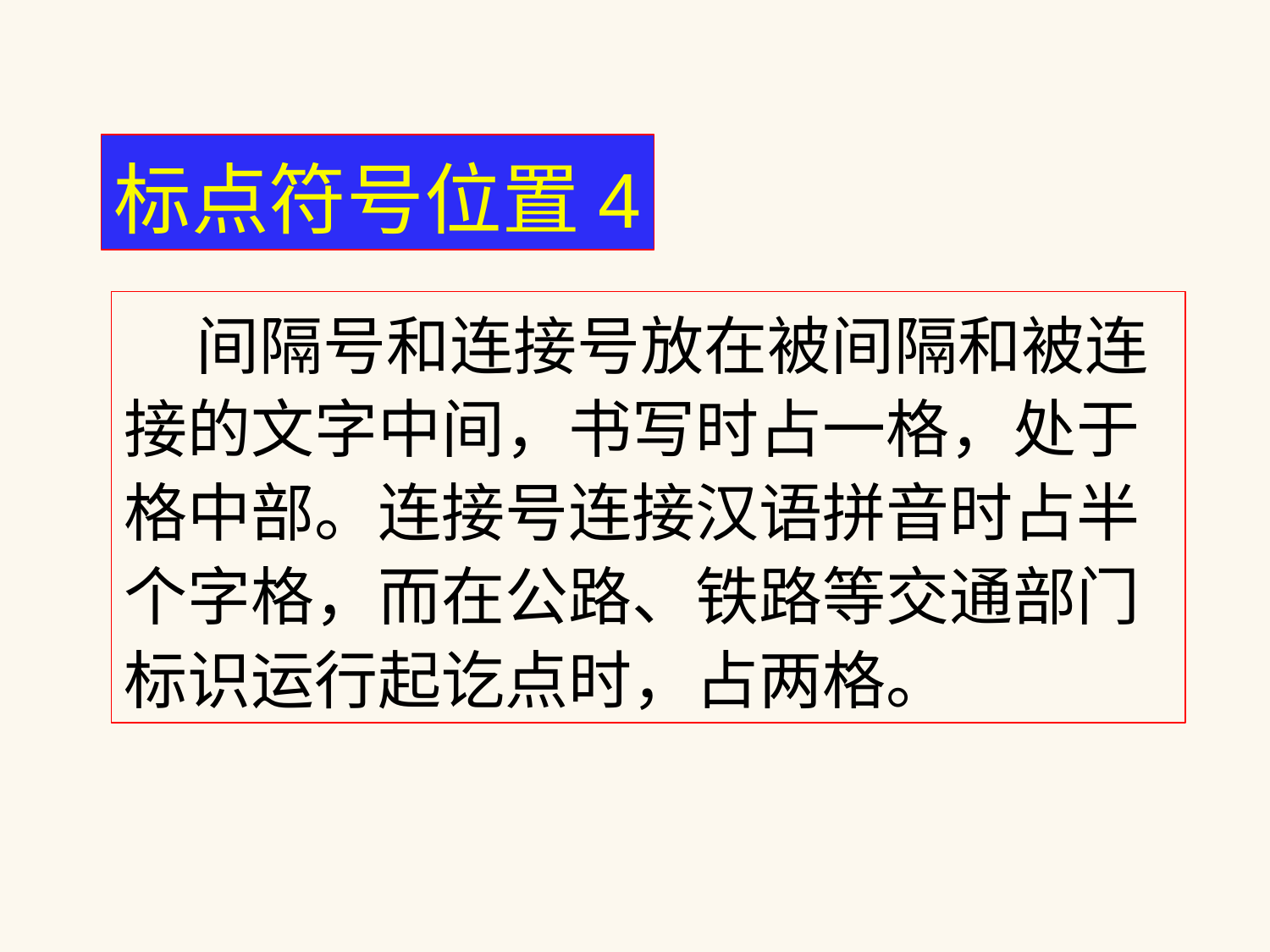

标点符号位置4
    间隔号和连接号放在被间隔和被连接的文字中间，书写时占一格，处于格中部。连接号连接汉语拼音时占半个字格，而在公路、铁路等交通部门标识运行起讫点时，占两格。